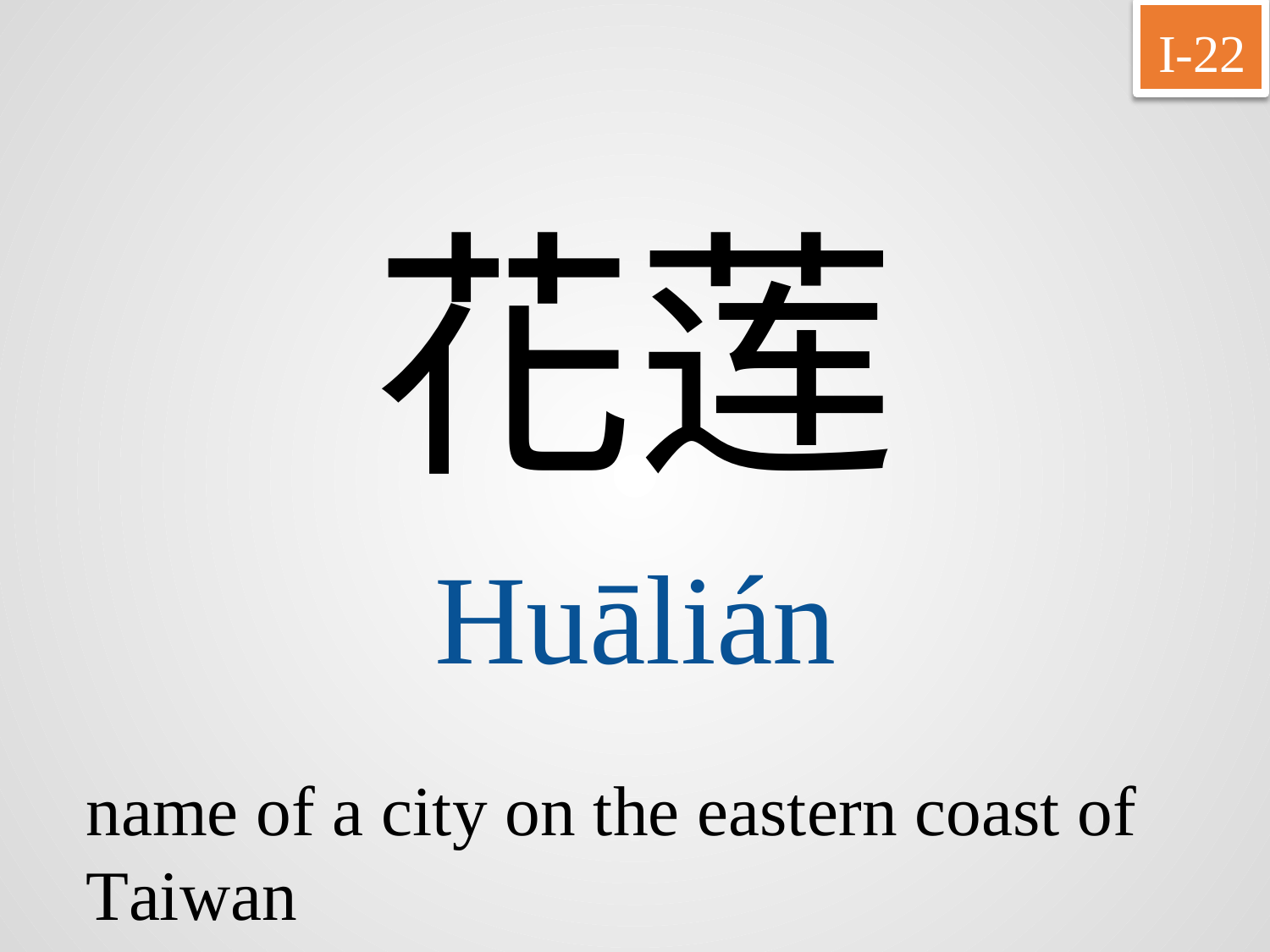

I-22

花莲
Huālián
name of a city on the eastern coast of Taiwan